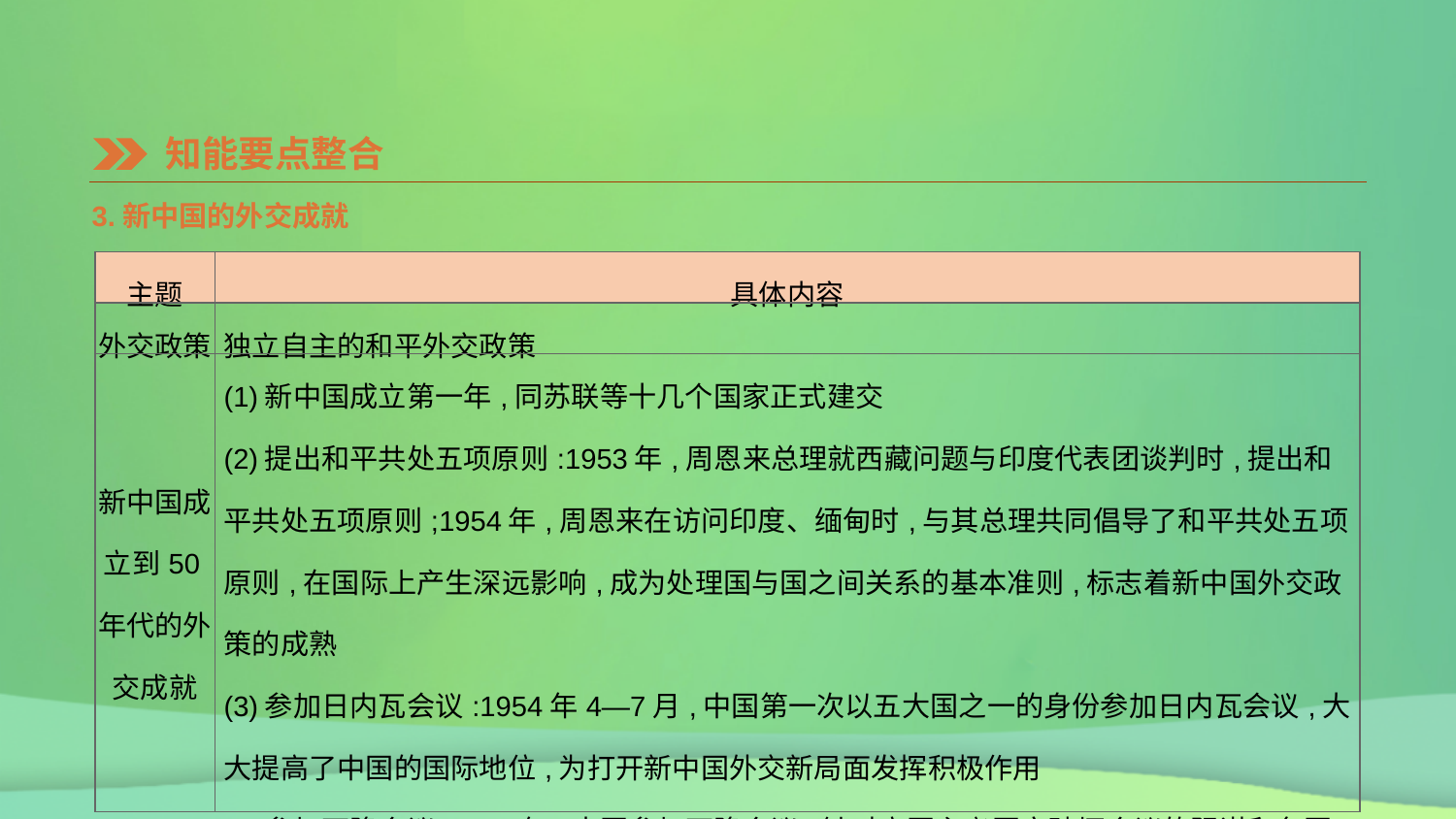

知能要点整合

3.新中国的外交成就
| 主题 | 具体内容 |
| --- | --- |
| 外交政策 | 独立自主的和平外交政策 |
| 新中国成立到50年代的外交成就 | (1)新中国成立第一年,同苏联等十几个国家正式建交 (2)提出和平共处五项原则:1953年,周恩来总理就西藏问题与印度代表团谈判时,提出和平共处五项原则;1954年,周恩来在访问印度、缅甸时,与其总理共同倡导了和平共处五项原则,在国际上产生深远影响,成为处理国与国之间关系的基本准则,标志着新中国外交政策的成熟 (3)参加日内瓦会议:1954年4—7月,中国第一次以五大国之一的身份参加日内瓦会议,大大提高了中国的国际地位,为打开新中国外交新局面发挥积极作用 (4)参加万隆会议:1955年,中国参加万隆会议,针对帝国主义国家破坏会议的阴谋和各国分歧,周恩来总理提出“求同存异”的方针,促进了会议的圆满成功 |